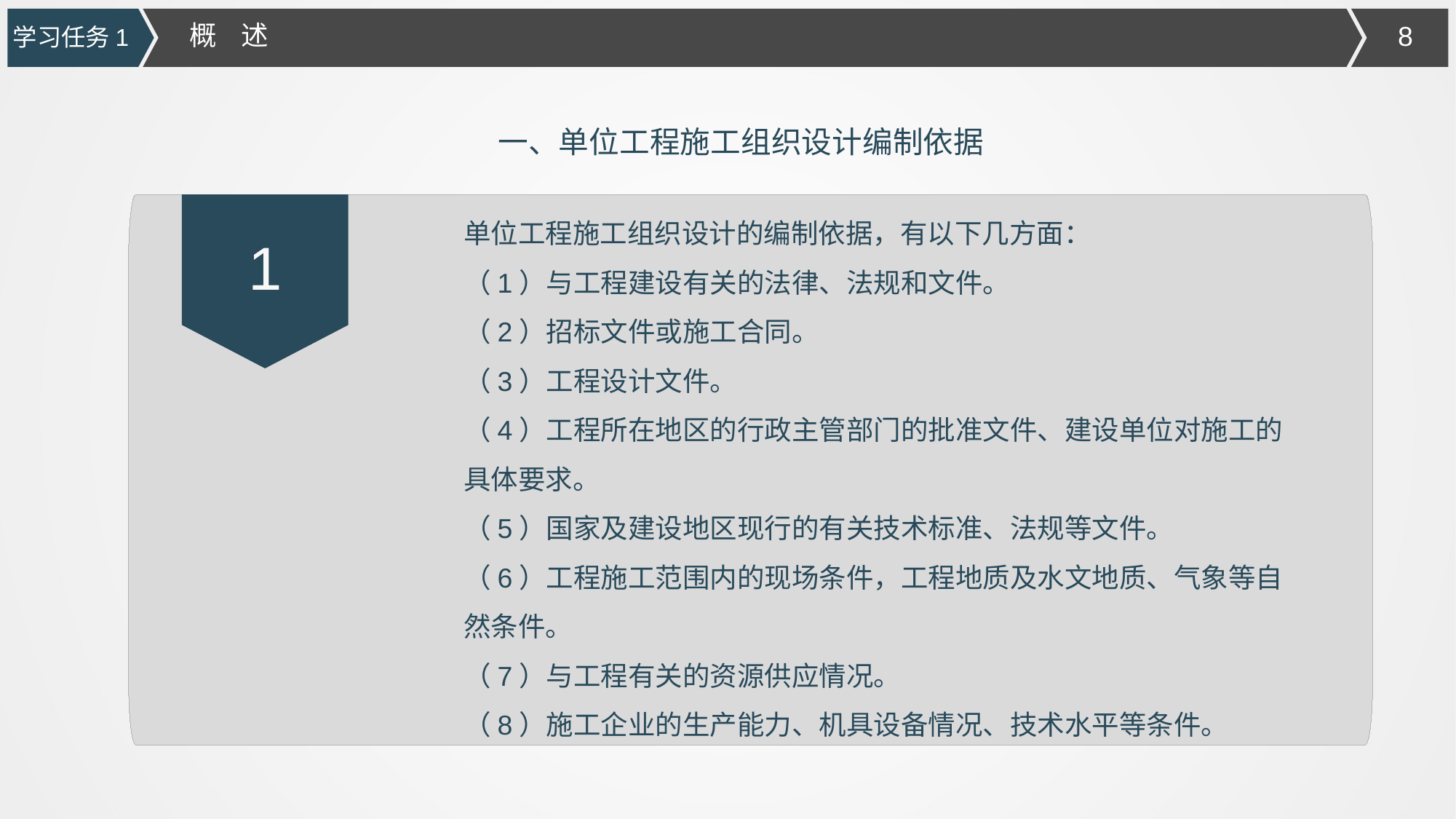

概    述
学习任务1
一、单位工程施工组织设计编制依据

单位工程施工组织设计的编制依据，有以下几方面：
（1）与工程建设有关的法律、法规和文件。
（2）招标文件或施工合同。
（3）工程设计文件。
（4）工程所在地区的行政主管部门的批准文件、建设单位对施工的具体要求。
（5）国家及建设地区现行的有关技术标准、法规等文件。
（6）工程施工范围内的现场条件，工程地质及水文地质、气象等自然条件。
（7）与工程有关的资源供应情况。
（8）施工企业的生产能力、机具设备情况、技术水平等条件。
1